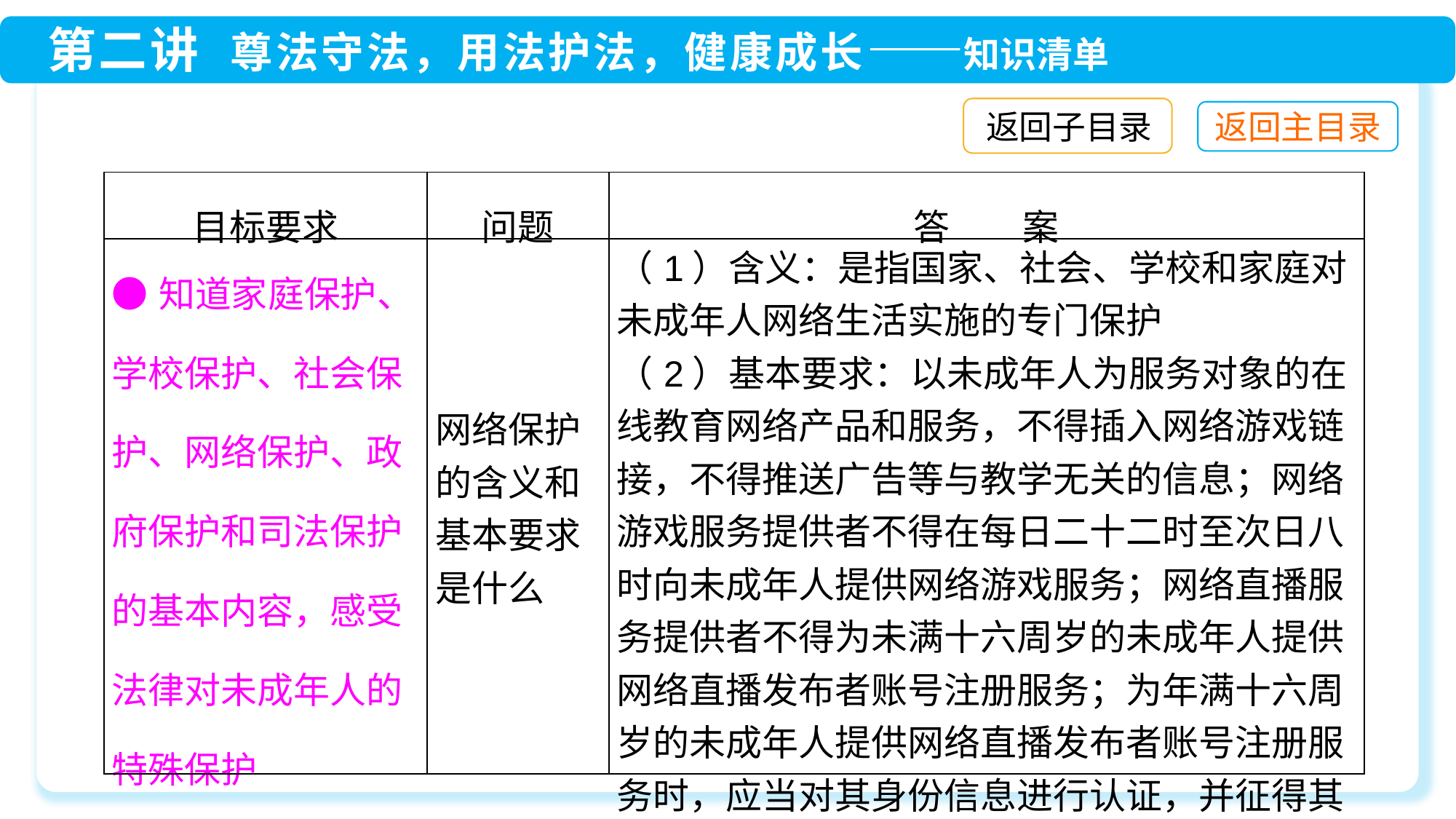

返回子目录
| 目标要求 | 问题 | 答　　案 |
| --- | --- | --- |
| ●知道家庭保护、学校保护、社会保护、网络保护、政府保护和司法保护的基本内容，感受法律对未成年人的特殊保护 | 网络保护的含义和基本要求是什么 | （1）含义：是指国家、社会、学校和家庭对未成年人网络生活实施的专门保护 （2）基本要求：以未成年人为服务对象的在线教育网络产品和服务，不得插入网络游戏链接，不得推送广告等与教学无关的信息；网络游戏服务提供者不得在每日二十二时至次日八时向未成年人提供网络游戏服务；网络直播服务提供者不得为未满十六周岁的未成年人提供网络直播发布者账号注册服务；为年满十六周岁的未成年人提供网络直播发布者账号注册服务时，应当对其身份信息进行认证，并征得其父母或者其他监护人同意；任何组织或者个人 |